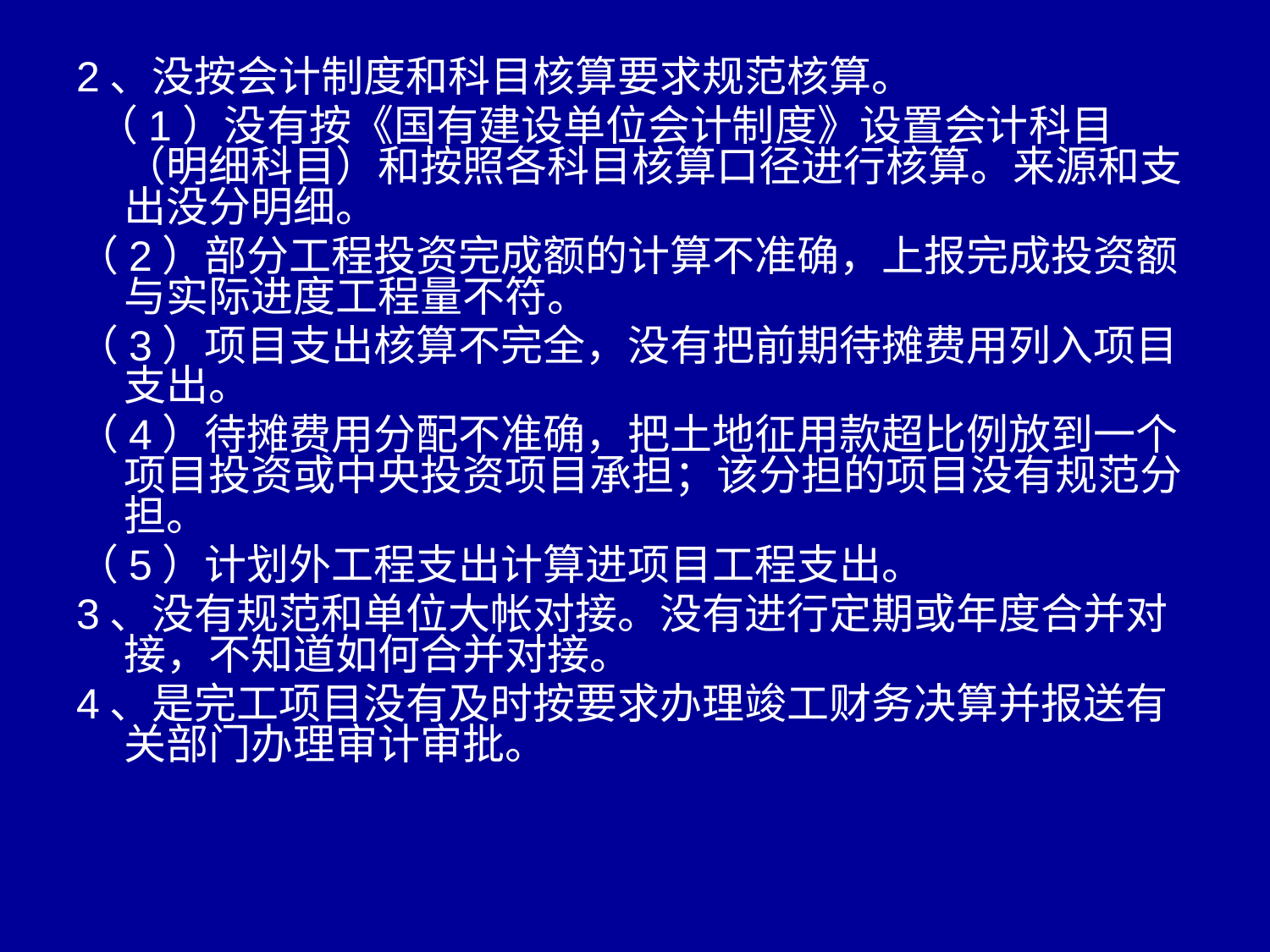

2、没按会计制度和科目核算要求规范核算。
 （1）没有按《国有建设单位会计制度》设置会计科目（明细科目）和按照各科目核算口径进行核算。来源和支出没分明细。
（2）部分工程投资完成额的计算不准确，上报完成投资额与实际进度工程量不符。
（3）项目支出核算不完全，没有把前期待摊费用列入项目支出。
（4）待摊费用分配不准确，把土地征用款超比例放到一个项目投资或中央投资项目承担；该分担的项目没有规范分担。
（5）计划外工程支出计算进项目工程支出。
3、没有规范和单位大帐对接。没有进行定期或年度合并对接，不知道如何合并对接。
4、是完工项目没有及时按要求办理竣工财务决算并报送有关部门办理审计审批。